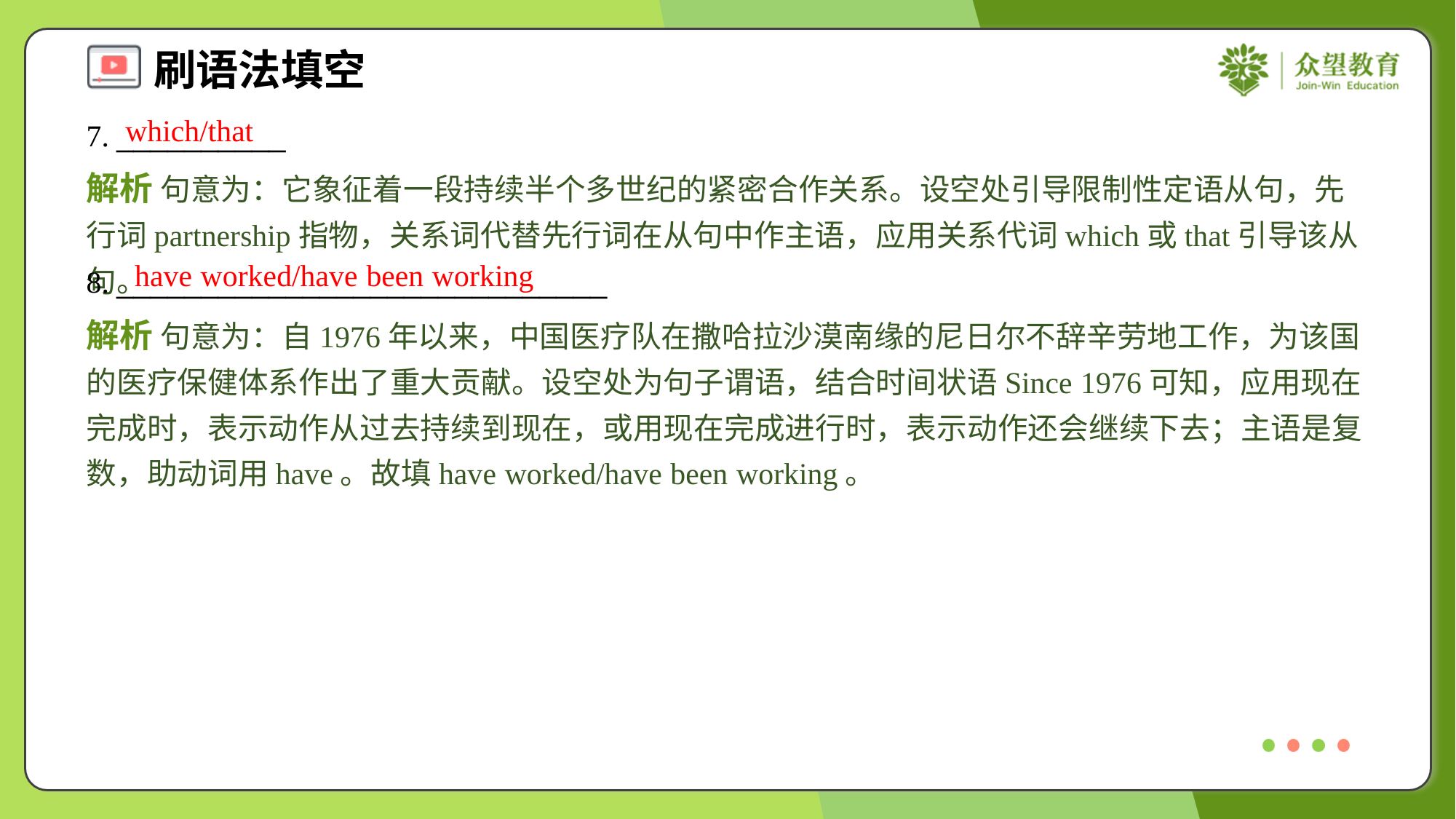

which/that
7. __________
解析 句意为：它象征着一段持续半个多世纪的紧密合作关系。设空处引导限制性定语从句，先行词partnership指物，关系词代替先行词在从句中作主语，应用关系代词which或that引导该从句。
have worked/have been working
8. _____________________________
解析 句意为：自1976年以来，中国医疗队在撒哈拉沙漠南缘的尼日尔不辞辛劳地工作，为该国的医疗保健体系作出了重大贡献。设空处为句子谓语，结合时间状语Since 1976可知，应用现在完成时，表示动作从过去持续到现在，或用现在完成进行时，表示动作还会继续下去；主语是复数，助动词用have。故填have worked/have been working。